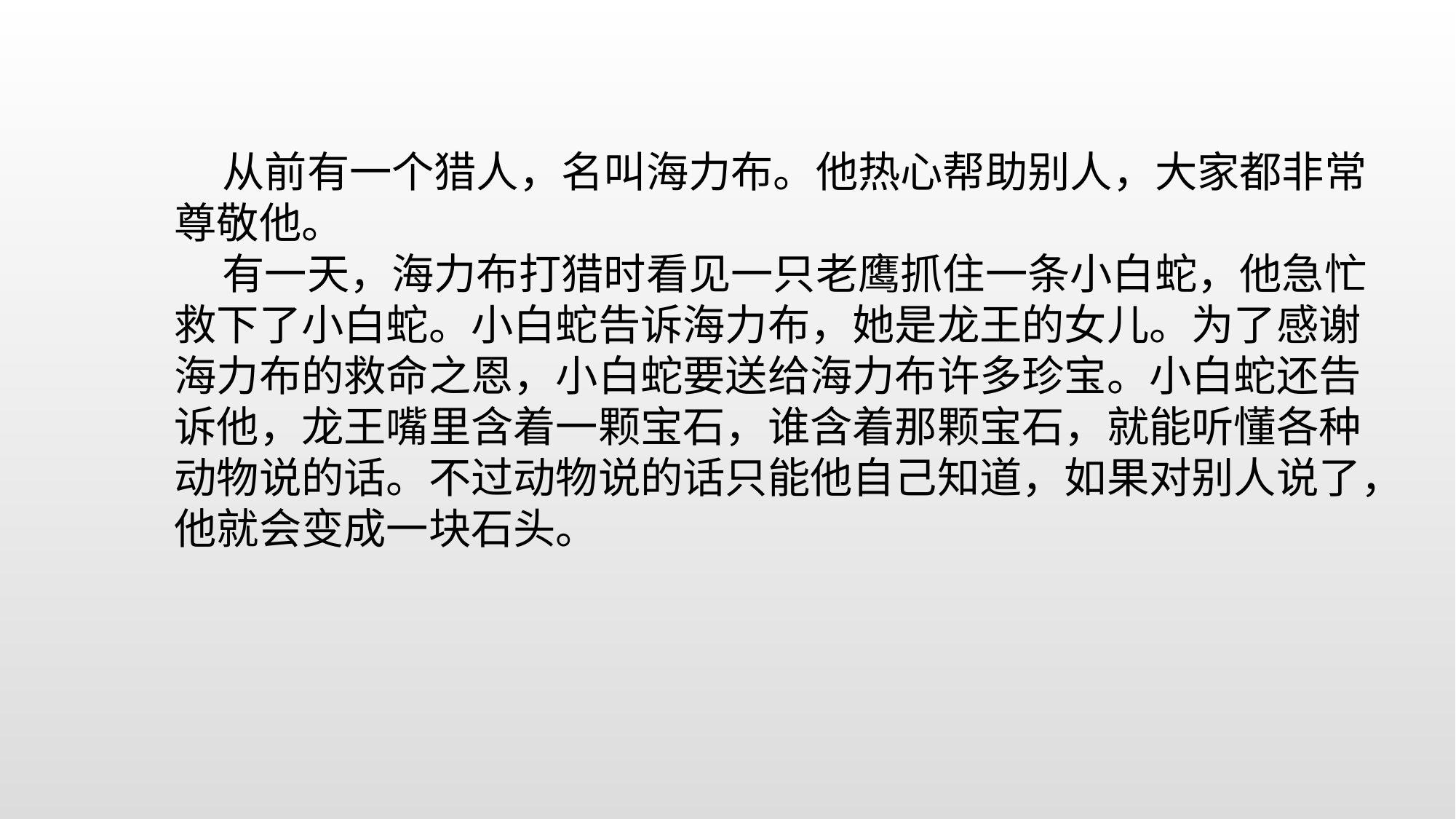

从前有一个猎人，名叫海力布。他热心帮助别人，大家都非常尊敬他。
    有一天，海力布打猎时看见一只老鹰抓住一条小白蛇，他急忙救下了小白蛇。小白蛇告诉海力布，她是龙王的女儿。为了感谢海力布的救命之恩，小白蛇要送给海力布许多珍宝。小白蛇还告诉他，龙王嘴里含着一颗宝石，谁含着那颗宝石，就能听懂各种动物说的话。不过动物说的话只能他自己知道，如果对别人说了，他就会变成一块石头。